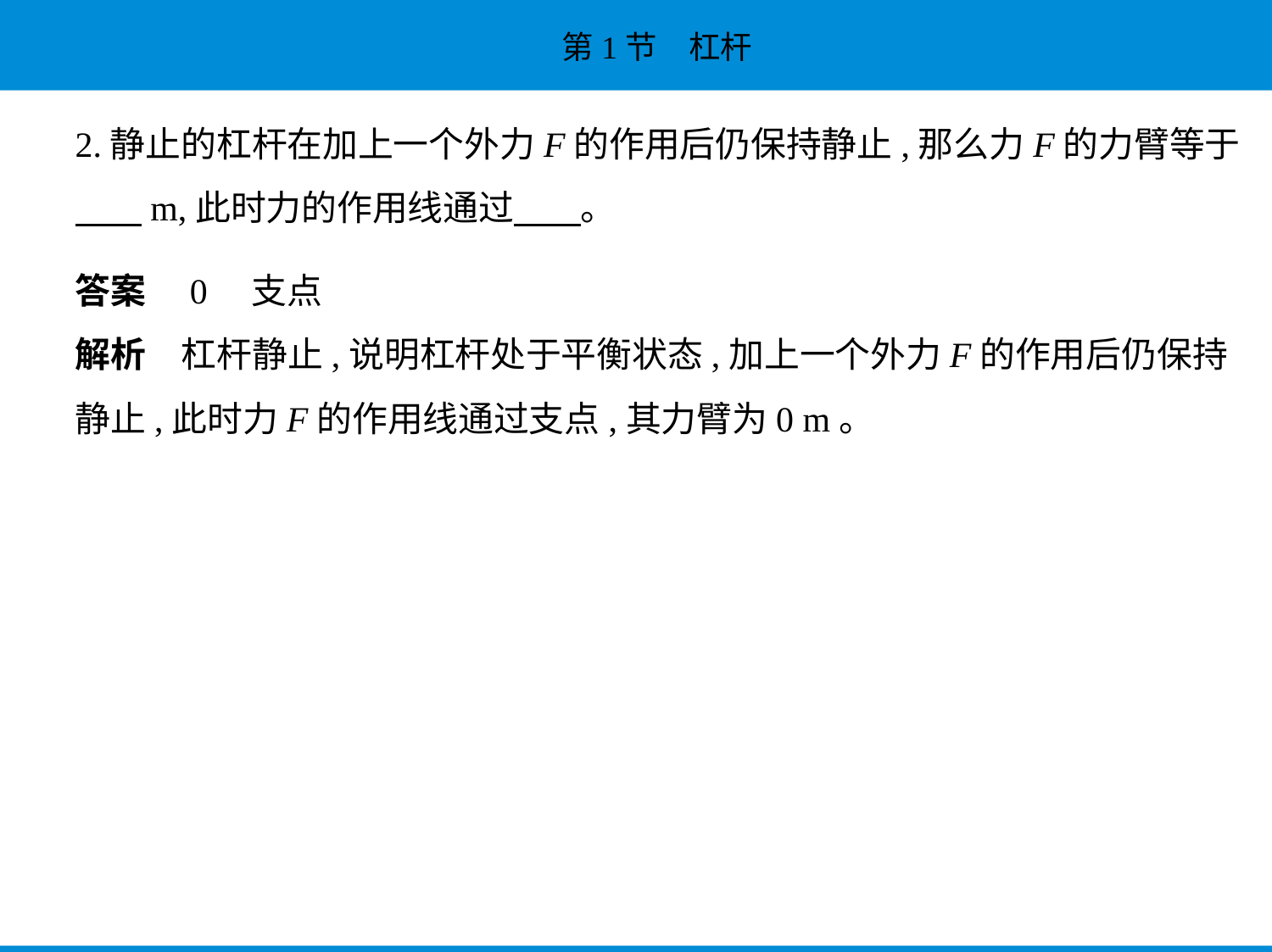

2.静止的杠杆在加上一个外力F的作用后仍保持静止,那么力F的力臂等于
　    m,此时力的作用线通过　    。
答案　0　支点
解析　杠杆静止,说明杠杆处于平衡状态,加上一个外力F的作用后仍保持
静止,此时力F的作用线通过支点,其力臂为0 m。